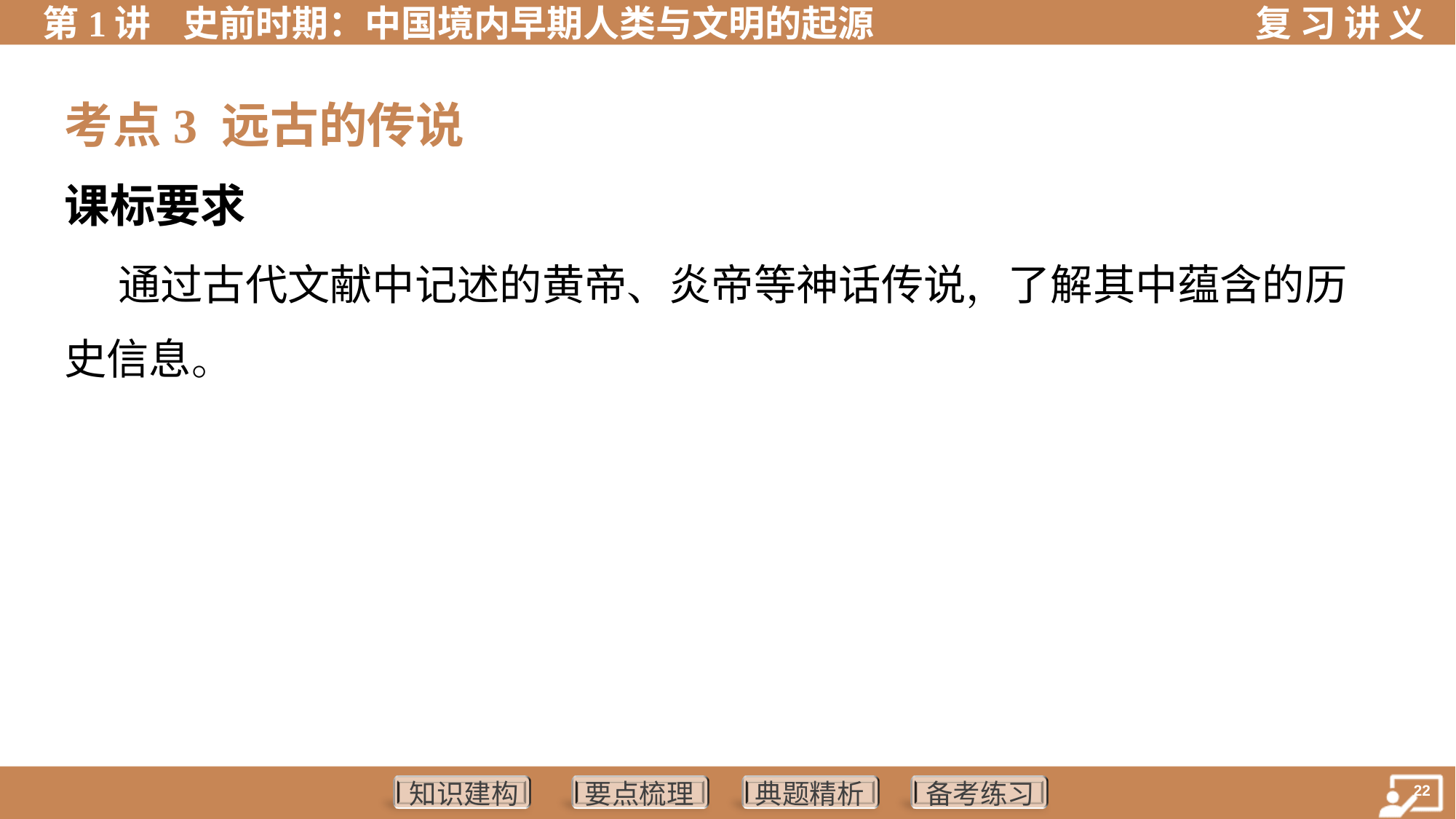

考点3 远古的传说
课标要求
    通过古代文献中记述的黄帝、炎帝等神话传说，了解其中蕴含的历
史信息。